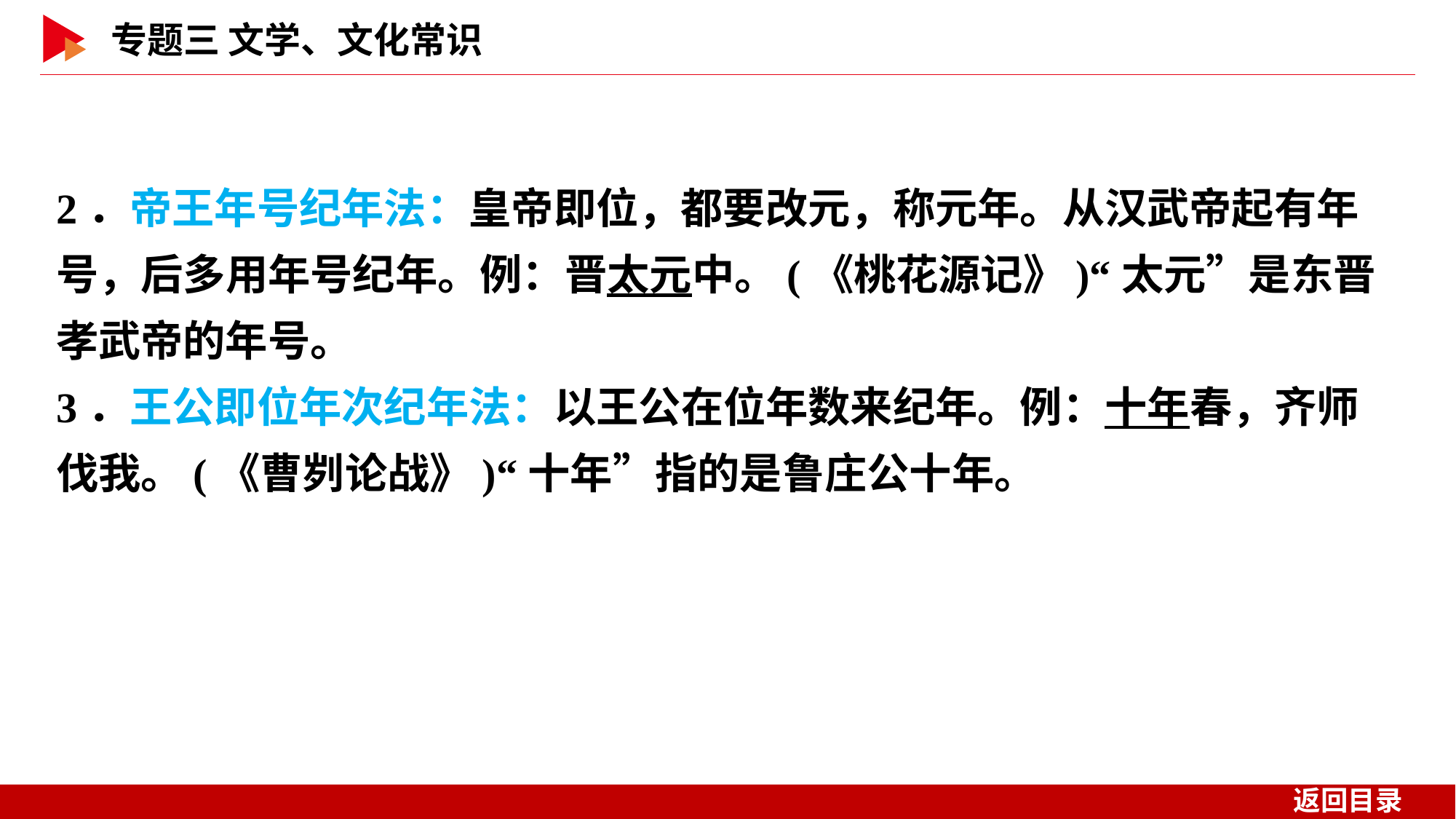

2．帝王年号纪年法：皇帝即位，都要改元，称元年。从汉武帝起有年号，后多用年号纪年。例：晋太元中。(《桃花源记》)“太元”是东晋孝武帝的年号。
3．王公即位年次纪年法：以王公在位年数来纪年。例：十年春，齐师伐我。(《曹刿论战》)“十年”指的是鲁庄公十年。